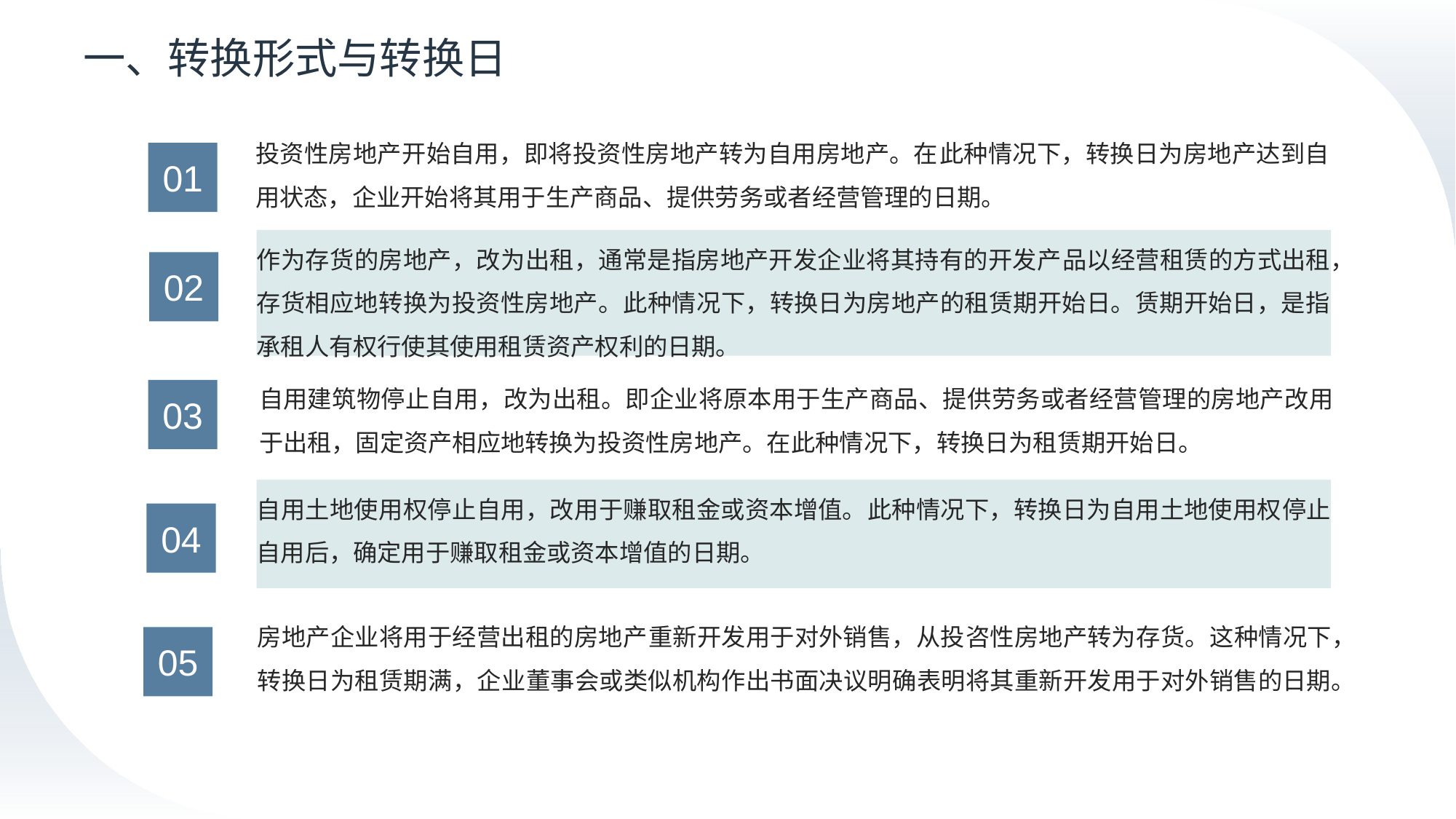

# 一、转换形式与转换日
投资性房地产开始自用，即将投资性房地产转为自用房地产。在此种情况下，转换日为房地产达到自用状态，企业开始将其用于生产商品、提供劳务或者经营管理的日期。
01
作为存货的房地产，改为出租，通常是指房地产开发企业将其持有的开发产品以经营租赁的方式出租，存货相应地转换为投资性房地产。此种情况下，转换日为房地产的租赁期开始日。赁期开始日，是指承租人有权行使其使用租赁资产权利的日期。
02
自用建筑物停止自用，改为出租。即企业将原本用于生产商品、提供劳务或者经营管理的房地产改用于出租，固定资产相应地转换为投资性房地产。在此种情况下，转换日为租赁期开始日。
03
自用土地使用权停止自用，改用于赚取租金或资本增值。此种情况下，转换日为自用土地使用权停止自用后，确定用于赚取租金或资本增值的日期。
04
房地产企业将用于经营出租的房地产重新开发用于对外销售，从投咨性房地产转为存货。这种情况下，转换日为租赁期满，企业董事会或类似机构作出书面决议明确表明将其重新开发用于对外销售的日期。
05